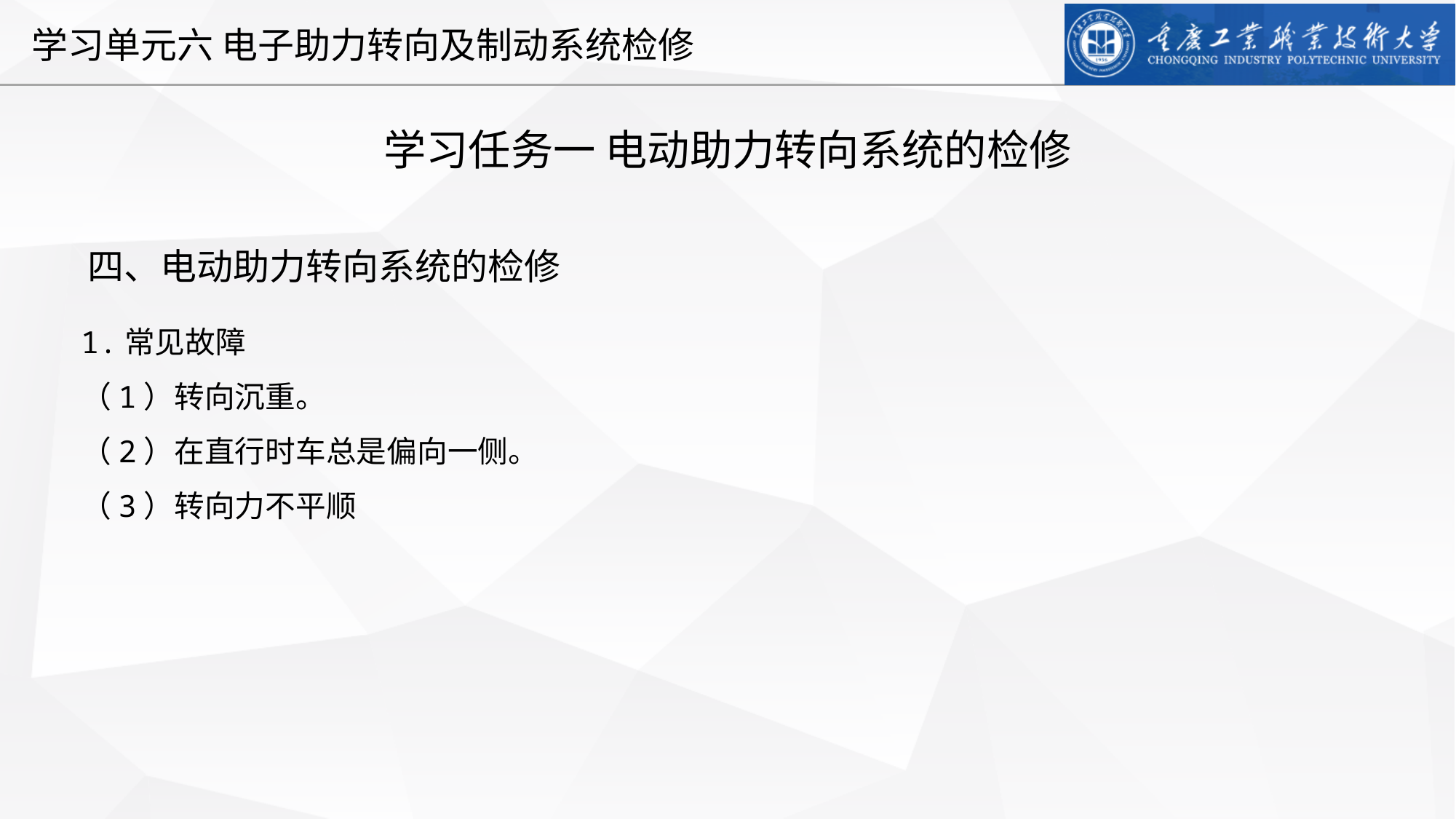

学习任务一 电动助力转向系统的检修
四、电动助力转向系统的检修
1.常见故障
（1）转向沉重。
（2）在直行时车总是偏向一侧。
（3）转向力不平顺